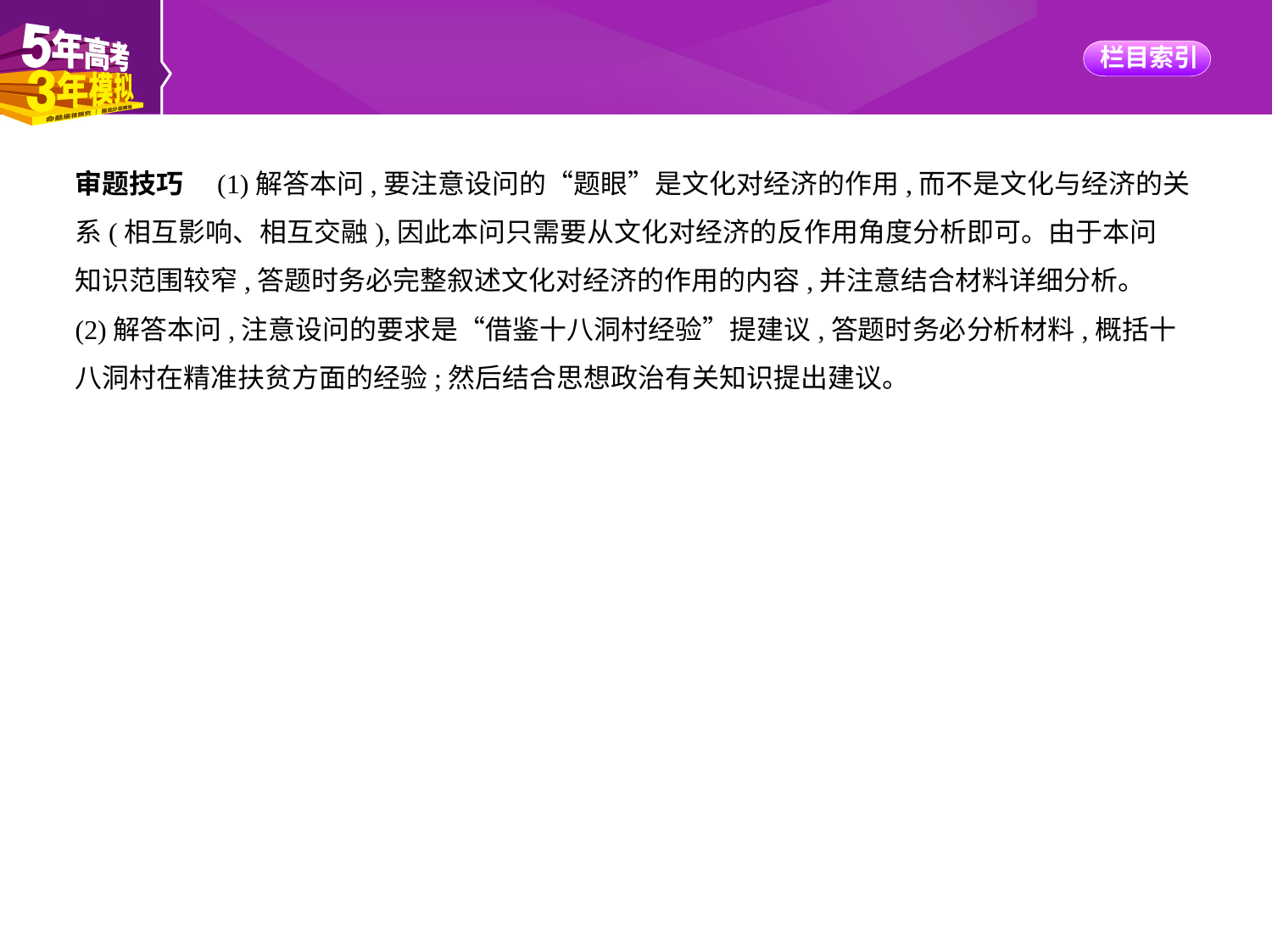

审题技巧　(1)解答本问,要注意设问的“题眼”是文化对经济的作用,而不是文化与经济的关
系(相互影响、相互交融),因此本问只需要从文化对经济的反作用角度分析即可。由于本问
知识范围较窄,答题时务必完整叙述文化对经济的作用的内容,并注意结合材料详细分析。
(2)解答本问,注意设问的要求是“借鉴十八洞村经验”提建议,答题时务必分析材料,概括十
八洞村在精准扶贫方面的经验;然后结合思想政治有关知识提出建议。